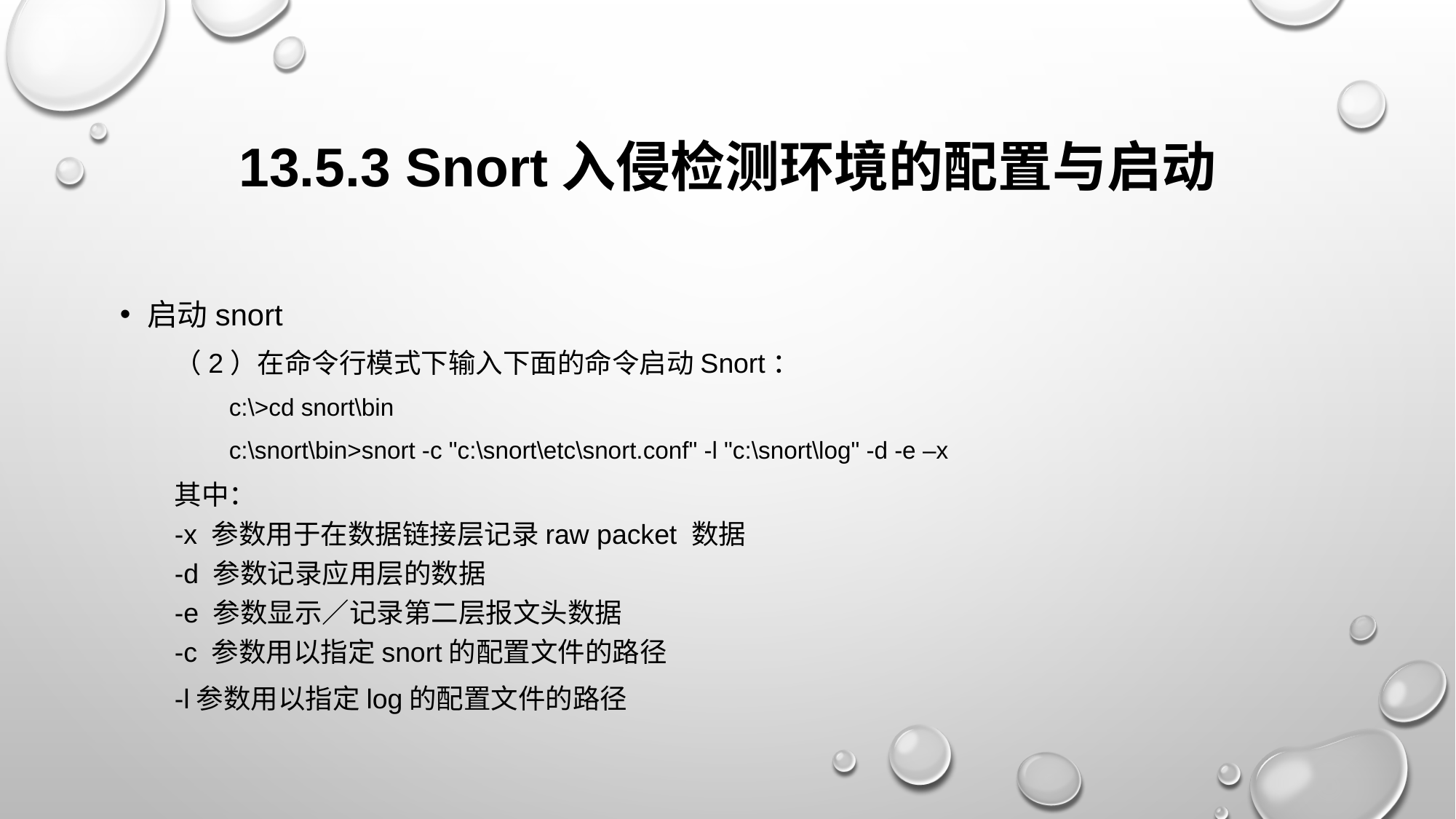

# 13.5.3 Snort入侵检测环境的配置与启动
启动snort
（2）在命令行模式下输入下面的命令启动Snort：
c:\>cd snort\bin
c:\snort\bin>snort -c "c:\snort\etc\snort.conf" -l "c:\snort\log" -d -e –x
其中：
-x 参数用于在数据链接层记录raw packet 数据
-d 参数记录应用层的数据
-e 参数显示／记录第二层报文头数据
-c 参数用以指定snort的配置文件的路径
-l参数用以指定log的配置文件的路径